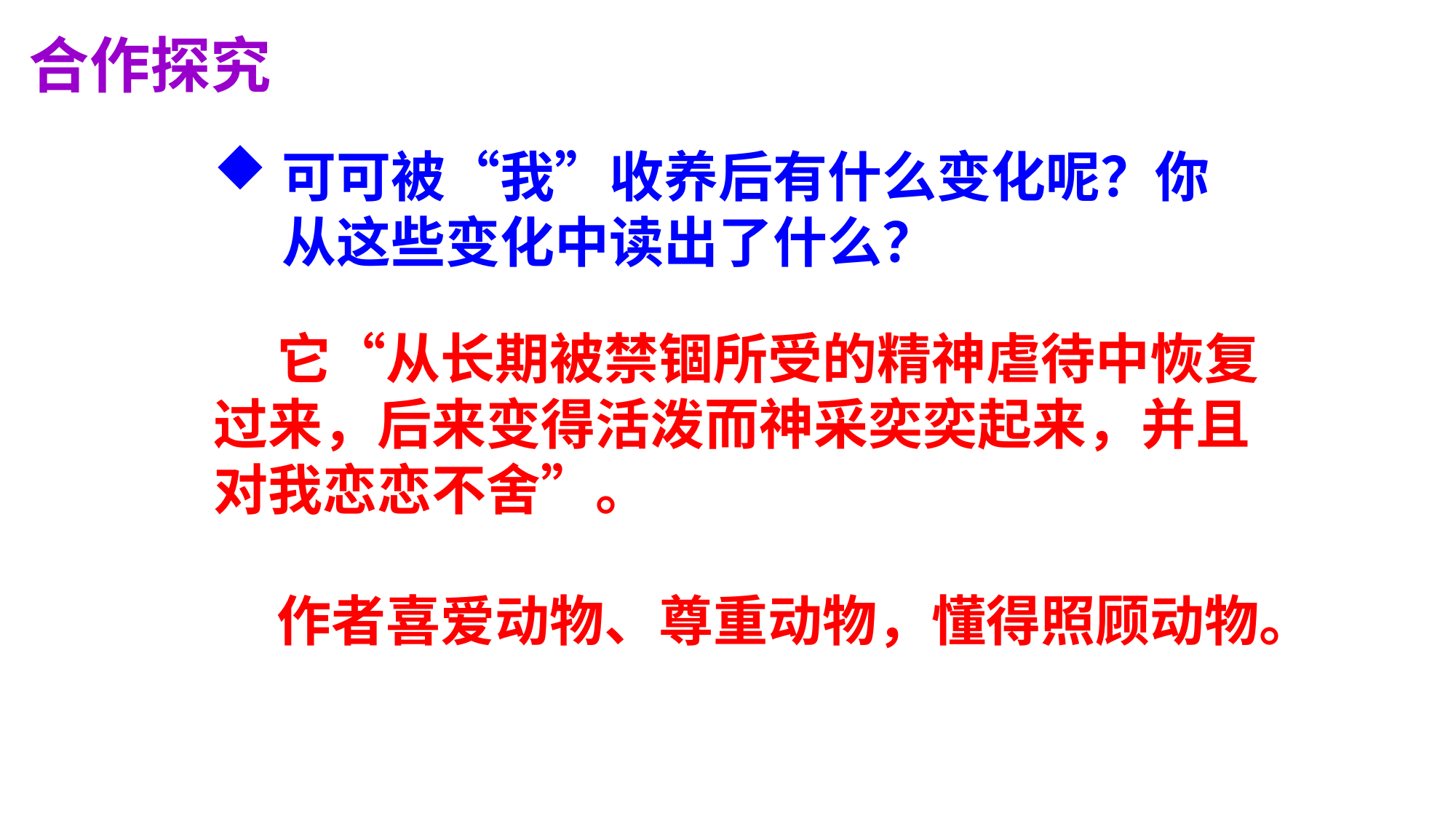

合作探究
可可被“我”收养后有什么变化呢？你从这些变化中读出了什么？
    它“从长期被禁锢所受的精神虐待中恢复过来，后来变得活泼而神采奕奕起来，并且对我恋恋不舍”。

    作者喜爱动物、尊重动物，懂得照顾动物。